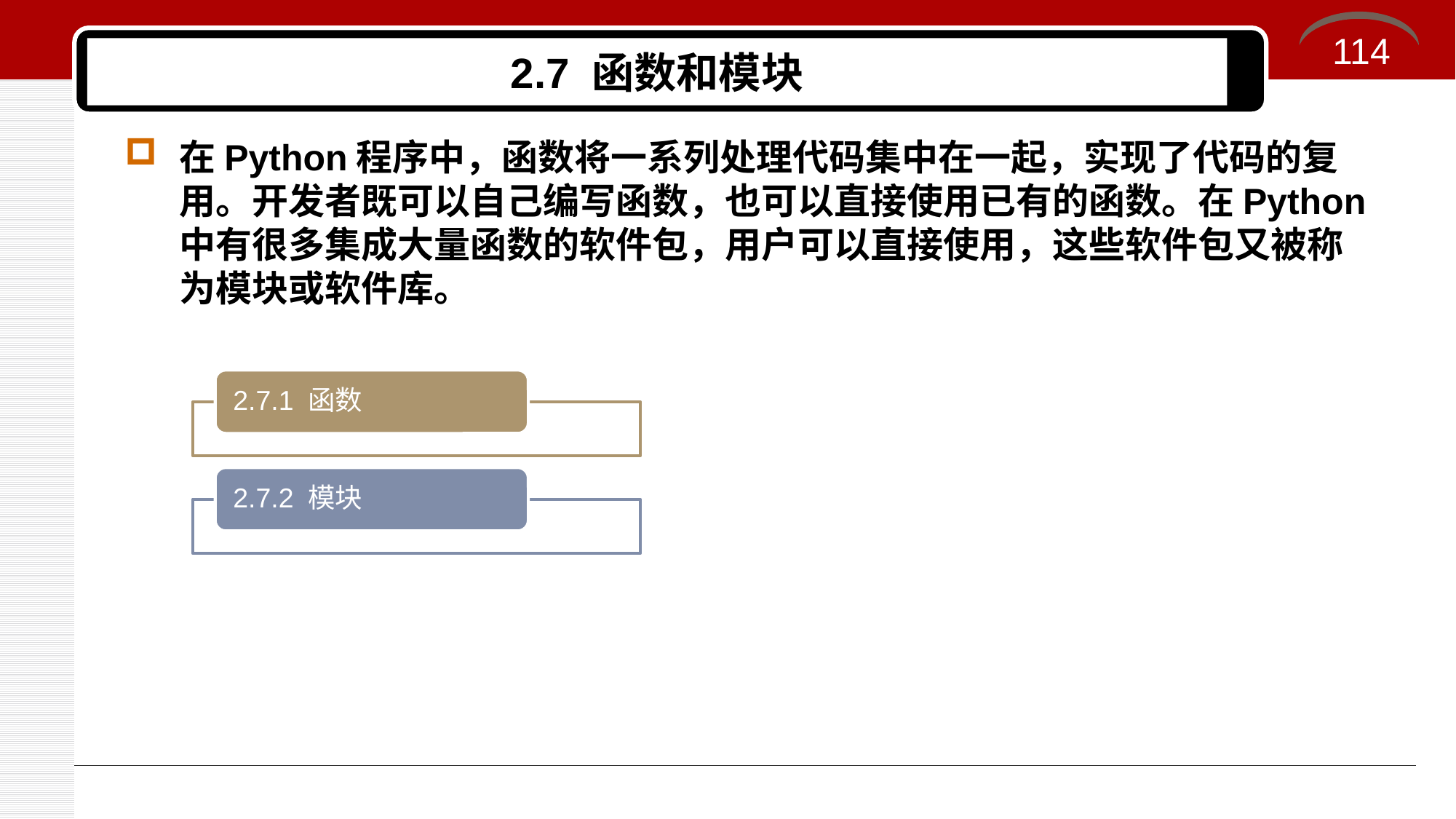

114
# 2.7 函数和模块
在Python程序中，函数将一系列处理代码集中在一起，实现了代码的复用。开发者既可以自己编写函数，也可以直接使用已有的函数。在Python中有很多集成大量函数的软件包，用户可以直接使用，这些软件包又被称为模块或软件库。

2.7.1 函数
2.7.2 模块